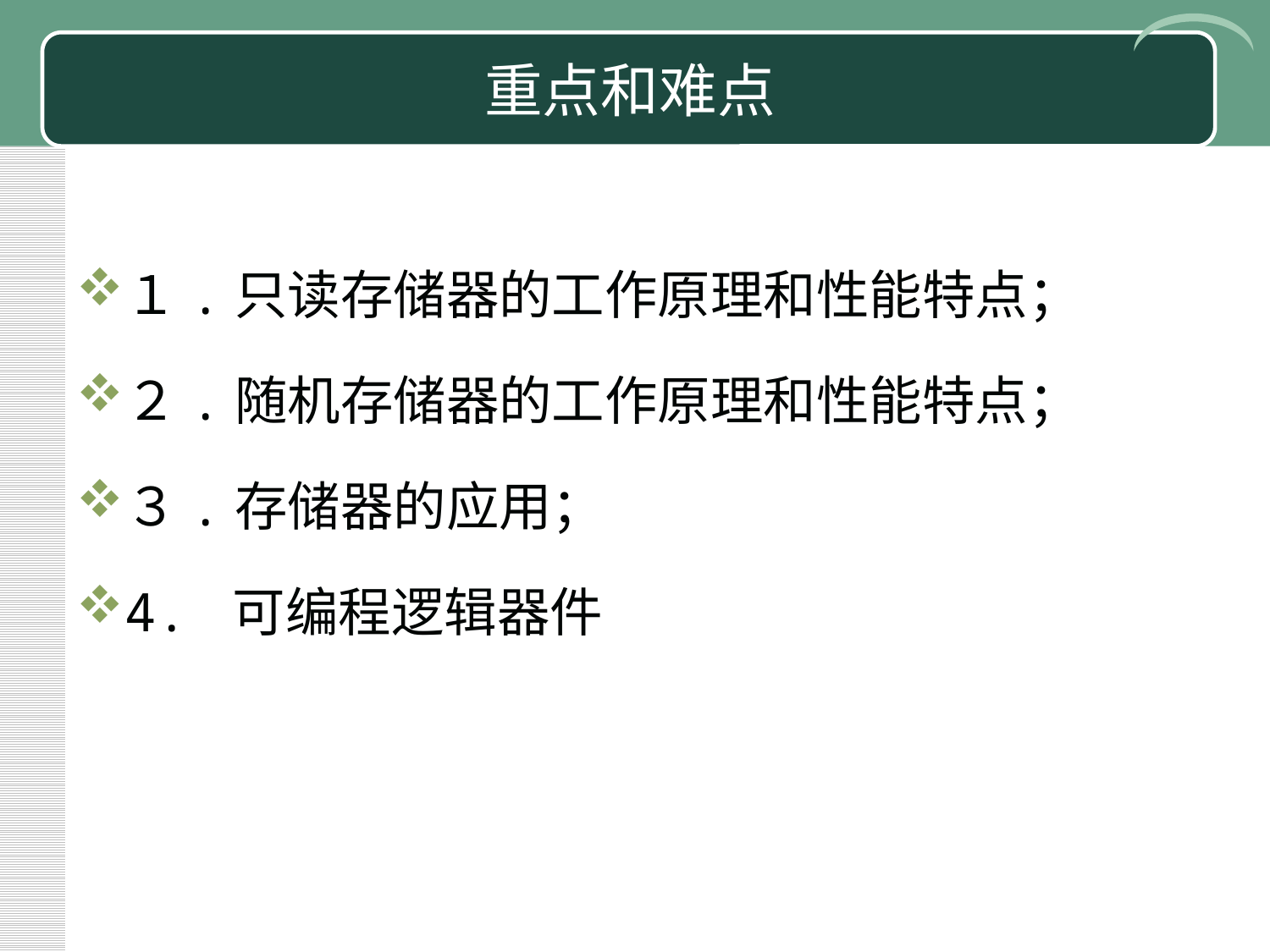

# 重点和难点

１.只读存储器的工作原理和性能特点；
２.随机存储器的工作原理和性能特点；
３.存储器的应用；
4. 可编程逻辑器件